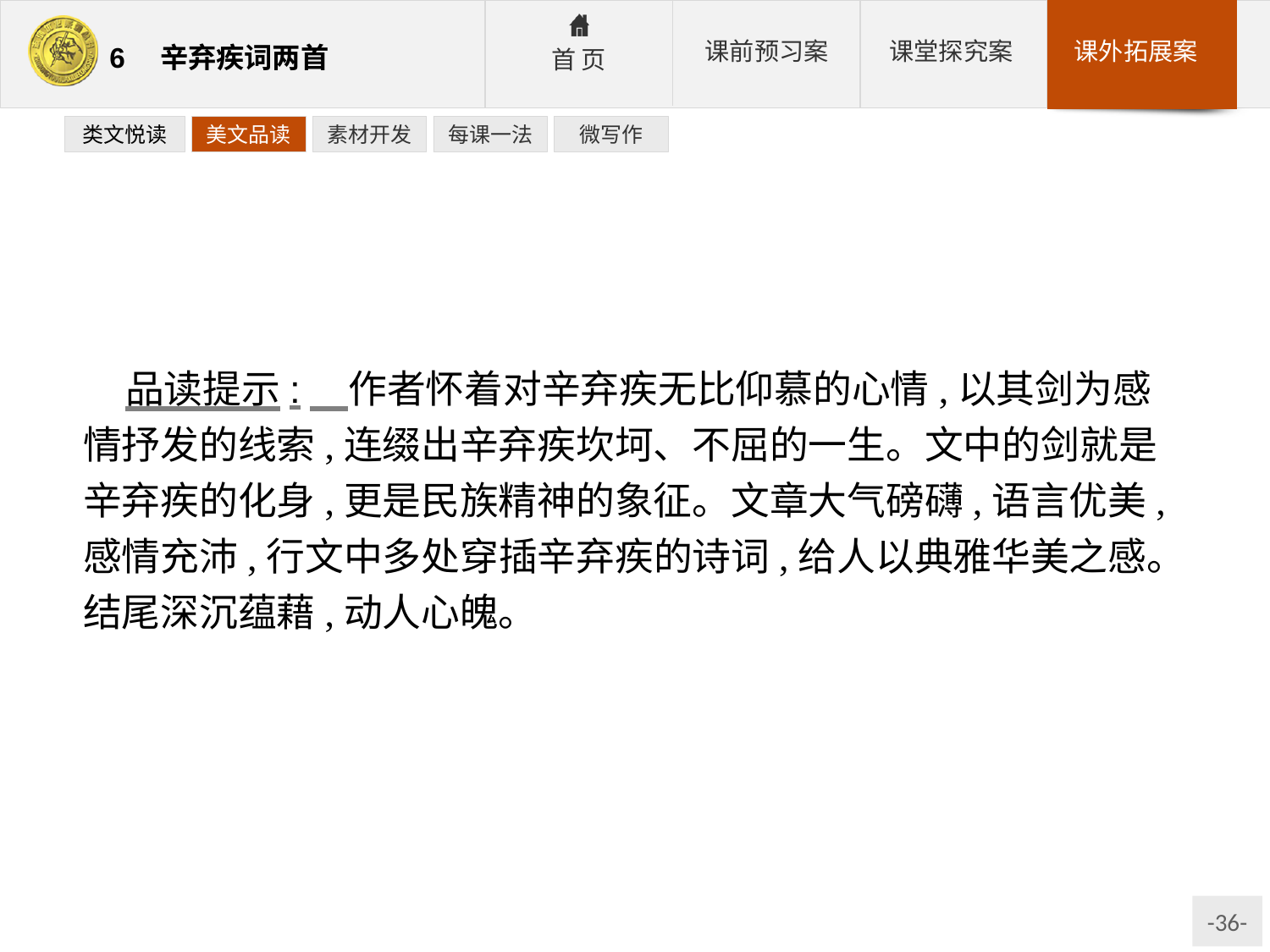

类文悦读
美文品读
素材开发
每课一法
微写作
品读提示:　作者怀着对辛弃疾无比仰慕的心情,以其剑为感情抒发的线索,连缀出辛弃疾坎坷、不屈的一生。文中的剑就是辛弃疾的化身,更是民族精神的象征。文章大气磅礴,语言优美,感情充沛,行文中多处穿插辛弃疾的诗词,给人以典雅华美之感。结尾深沉蕴藉,动人心魄。